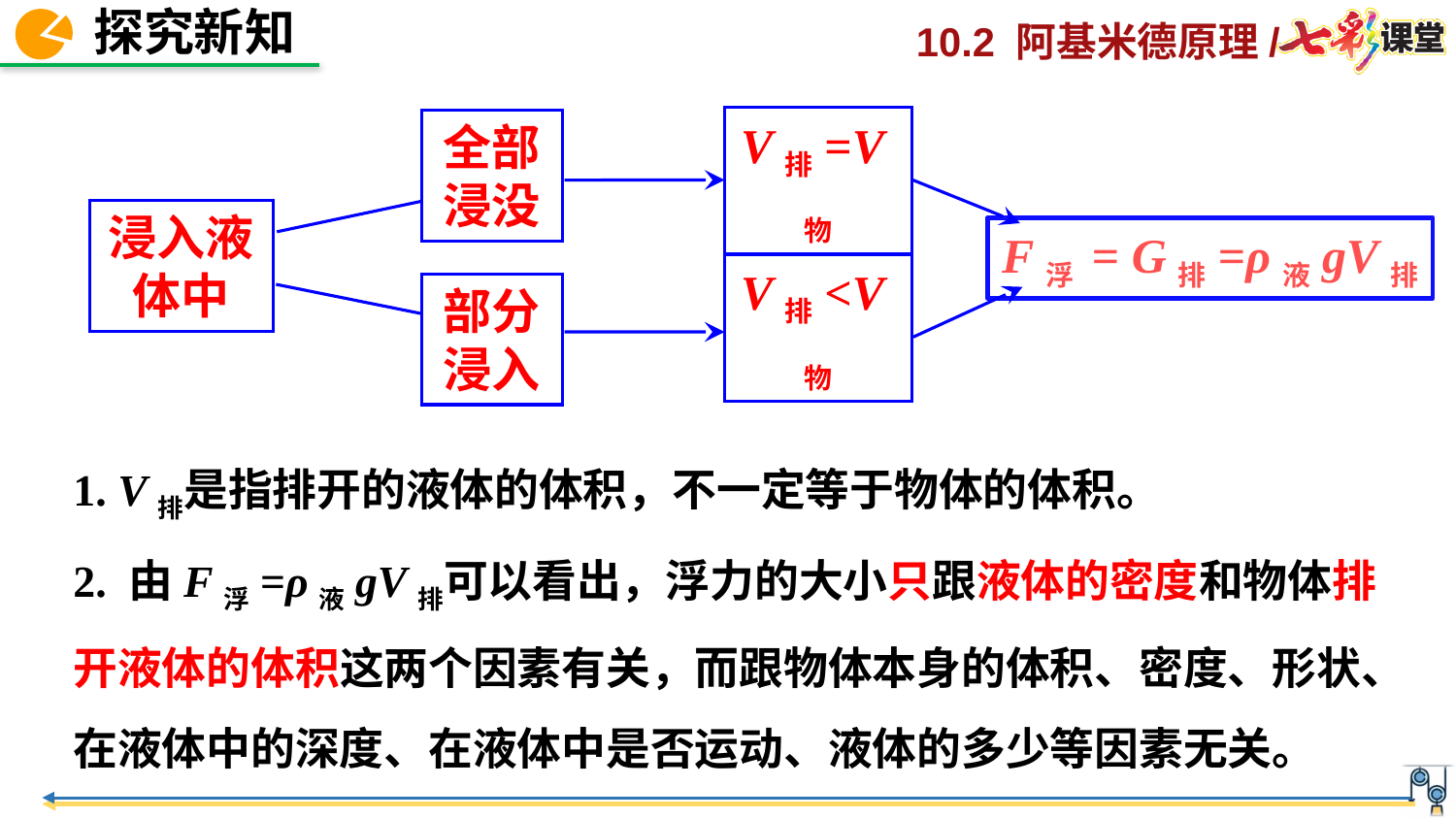

全部
浸没

部分
浸入

V排=V物

浸入液
体中
F浮 = G排=ρ液gV排
V排<V物

1. V排是指排开的液体的体积，不一定等于物体的体积。
2. 由F浮=ρ液gV排可以看出，浮力的大小只跟液体的密度和物体排开液体的体积这两个因素有关，而跟物体本身的体积、密度、形状、在液体中的深度、在液体中是否运动、液体的多少等因素无关。